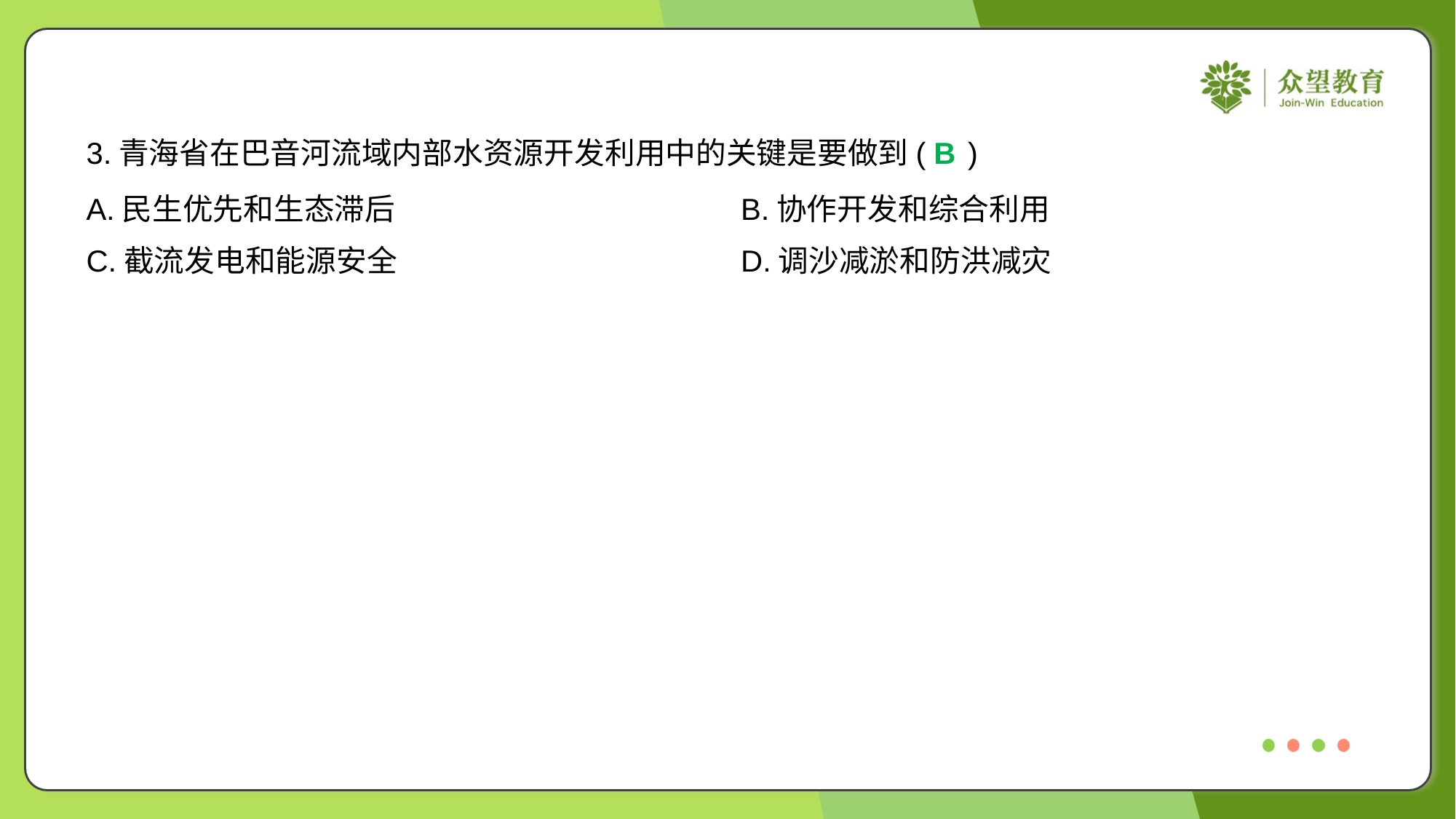

3.青海省在巴音河流域内部水资源开发利用中的关键是要做到(     )
B
A.民生优先和生态滞后	B.协作开发和综合利用
C.截流发电和能源安全	D.调沙减淤和防洪减灾